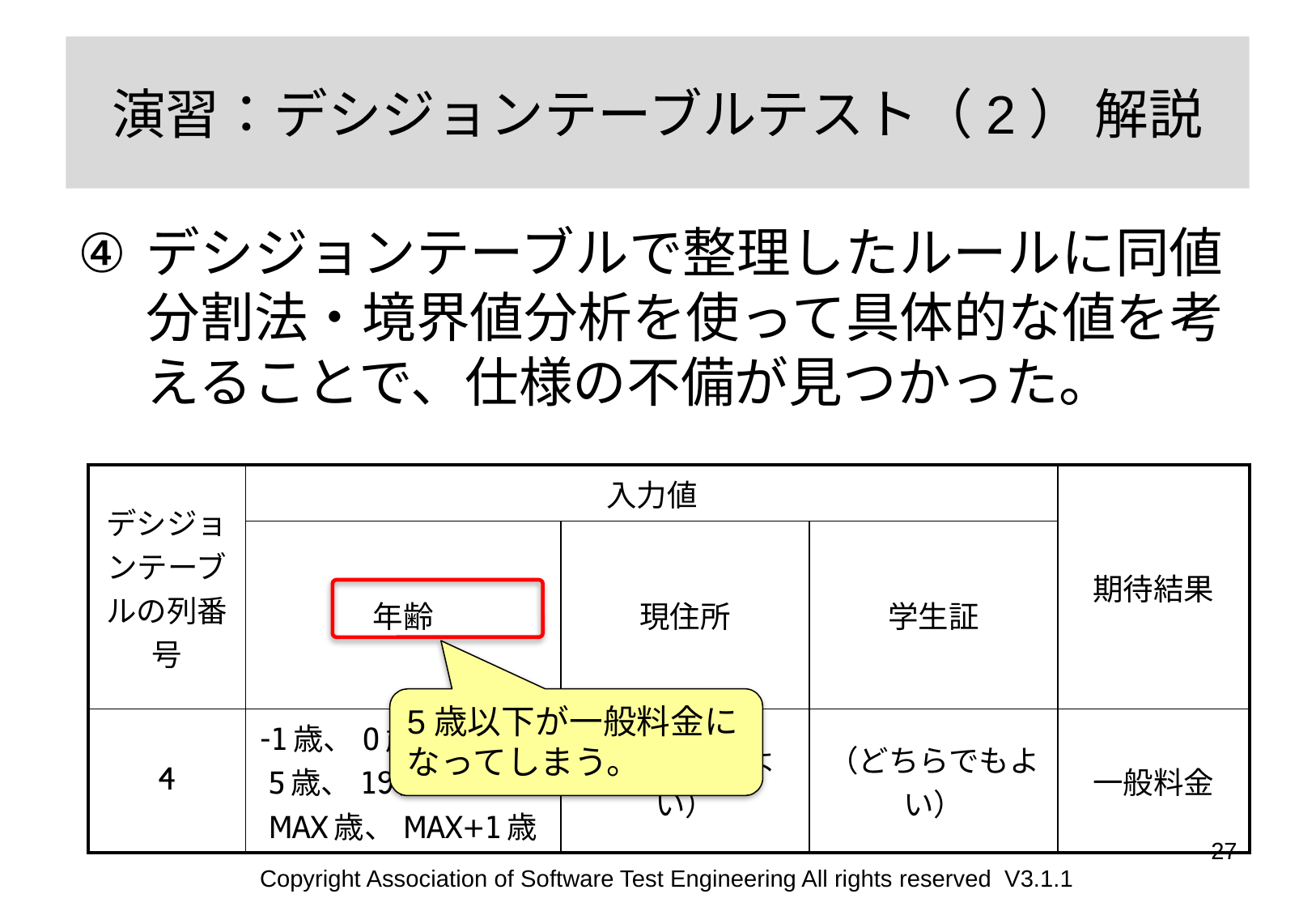

# 演習：デシジョンテーブルテスト（2） 解説
デシジョンテーブルで整理したルールに同値分割法・境界値分析を使って具体的な値を考えることで、仕様の不備が見つかった。
| デシジョンテーブルの列番号 | 入力値 |  |  | 期待結果 |
| --- | --- | --- | --- | --- |
|  | 年齢 | 現住所 | 学生証 |  |
| 4 | -1歳、0歳、3歳、5歳、19歳、50歳、MAX歳、MAX+1歳 | （どこでもよい） | （どちらでもよい） | 一般料金 |

5歳以下が一般料金になってしまう。
27
Copyright Association of Software Test Engineering All rights reserved  V3.1.1